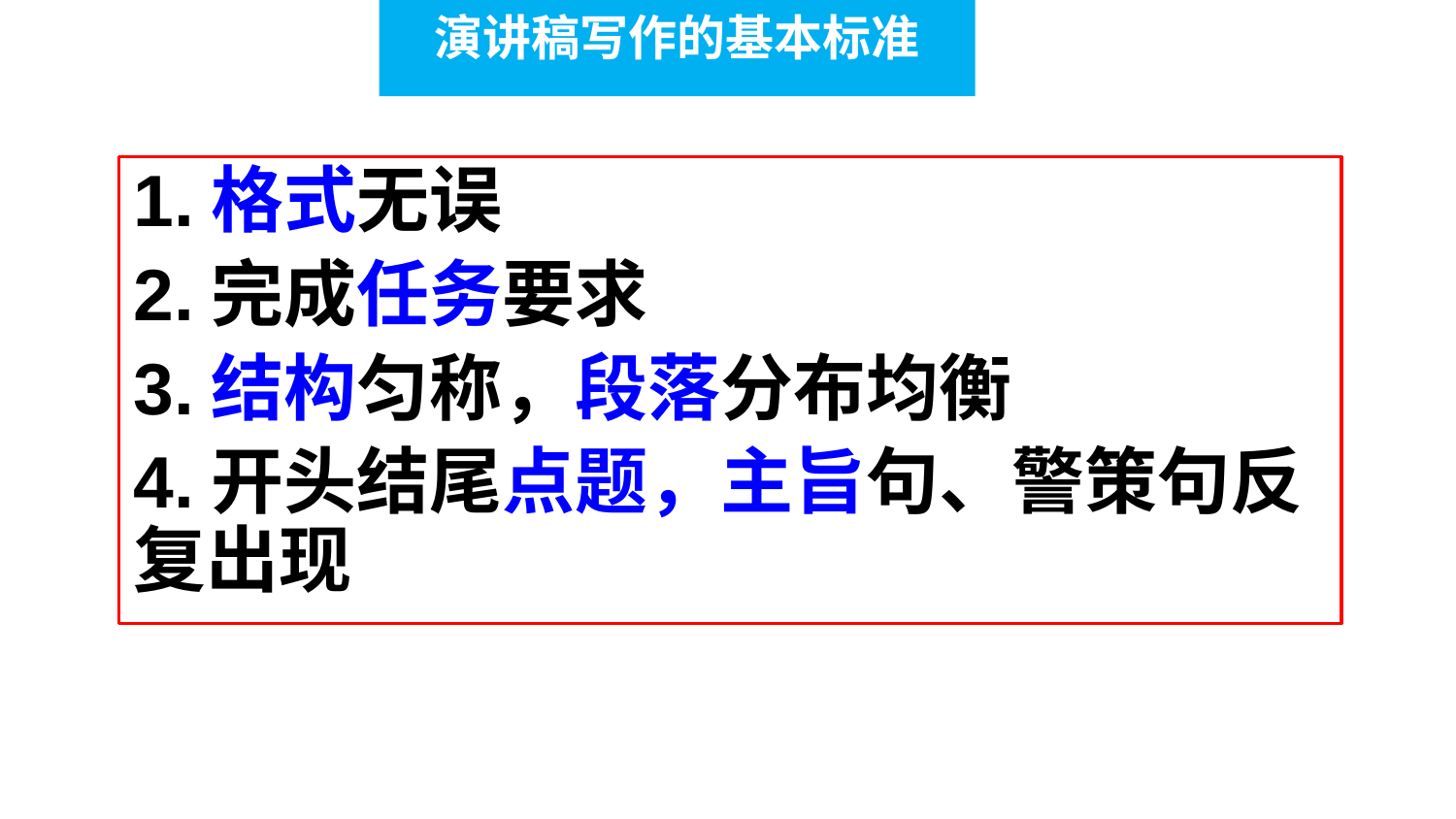

演讲稿写作的基本标准
1.格式无误
2.完成任务要求
3.结构匀称，段落分布均衡
4.开头结尾点题，主旨句、警策句反复出现